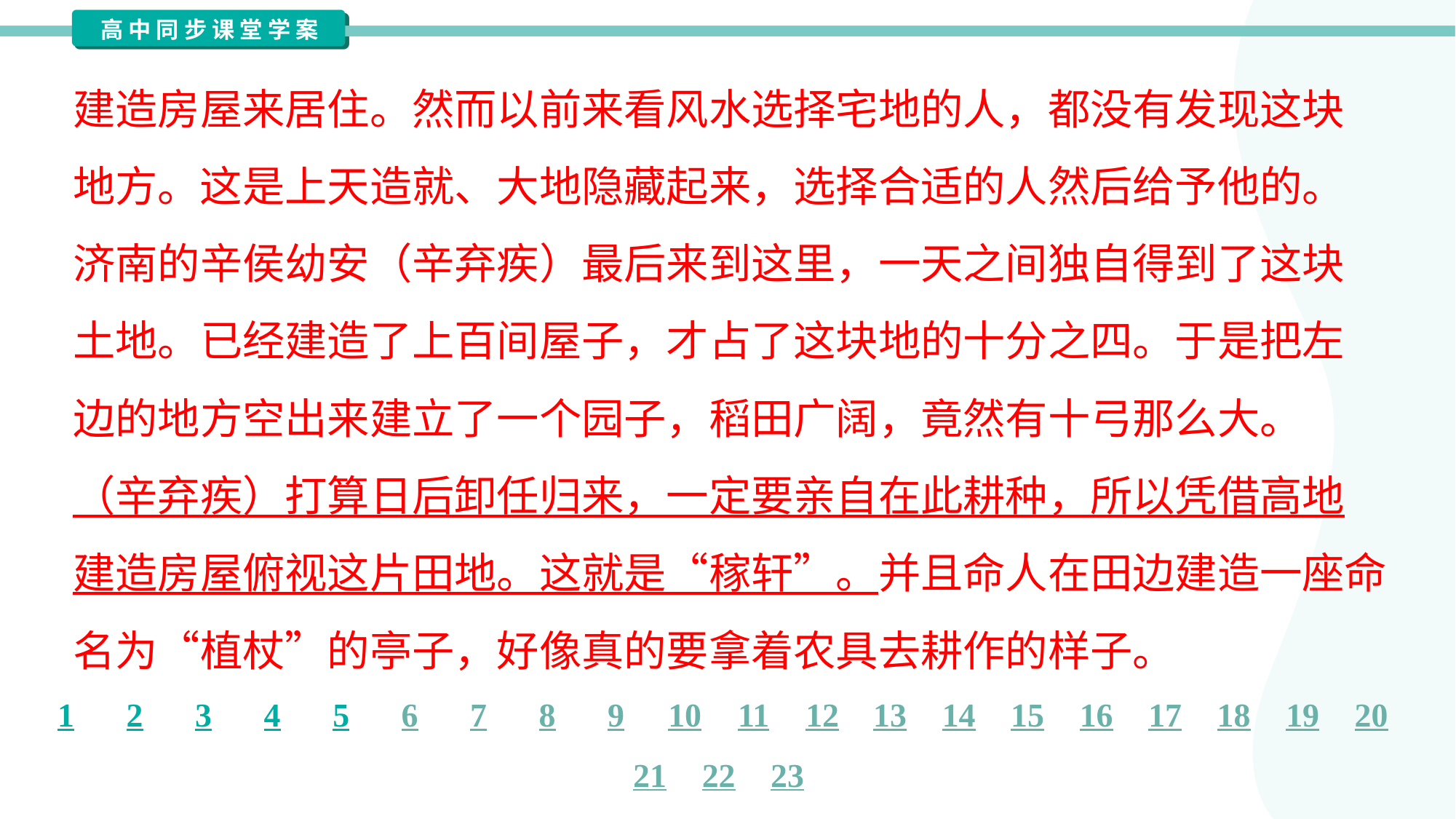

建造房屋来居住。然而以前来看风水选择宅地的人，都没有发现这块
地方。这是上天造就、大地隐藏起来，选择合适的人然后给予他的。
济南的辛侯幼安（辛弃疾）最后来到这里，一天之间独自得到了这块
土地。已经建造了上百间屋子，才占了这块地的十分之四。于是把左
边的地方空出来建立了一个园子，稻田广阔，竟然有十弓那么大。
（辛弃疾）打算日后卸任归来，一定要亲自在此耕种，所以凭借高地
建造房屋俯视这片田地。这就是“稼轩”。并且命人在田边建造一座命
名为“植杖”的亭子，好像真的要拿着农具去耕作的样子。